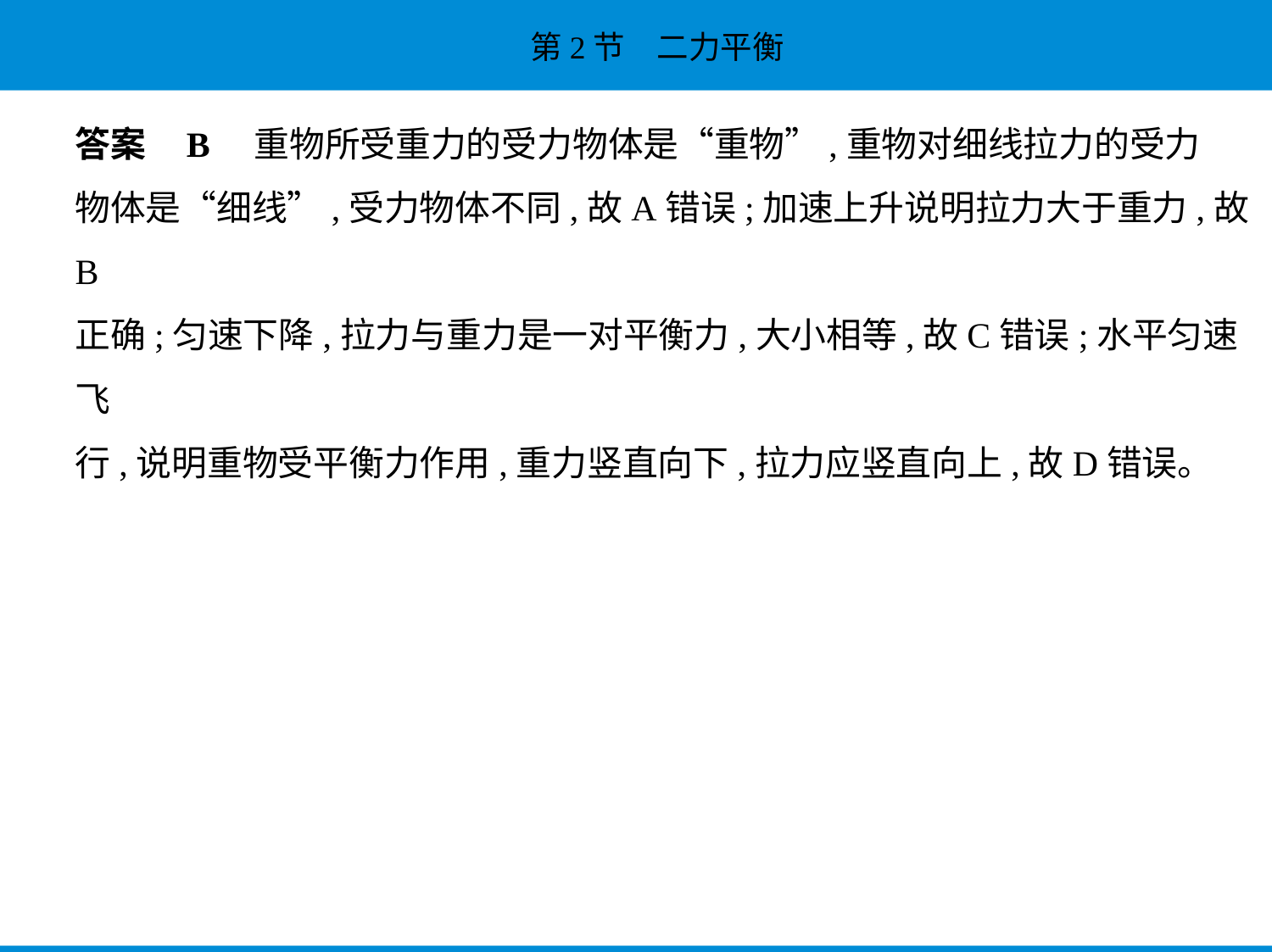

答案    B　重物所受重力的受力物体是“重物”,重物对细线拉力的受力
物体是“细线”,受力物体不同,故A错误;加速上升说明拉力大于重力,故B
正确;匀速下降,拉力与重力是一对平衡力,大小相等,故C错误;水平匀速飞
行,说明重物受平衡力作用,重力竖直向下,拉力应竖直向上,故D错误。